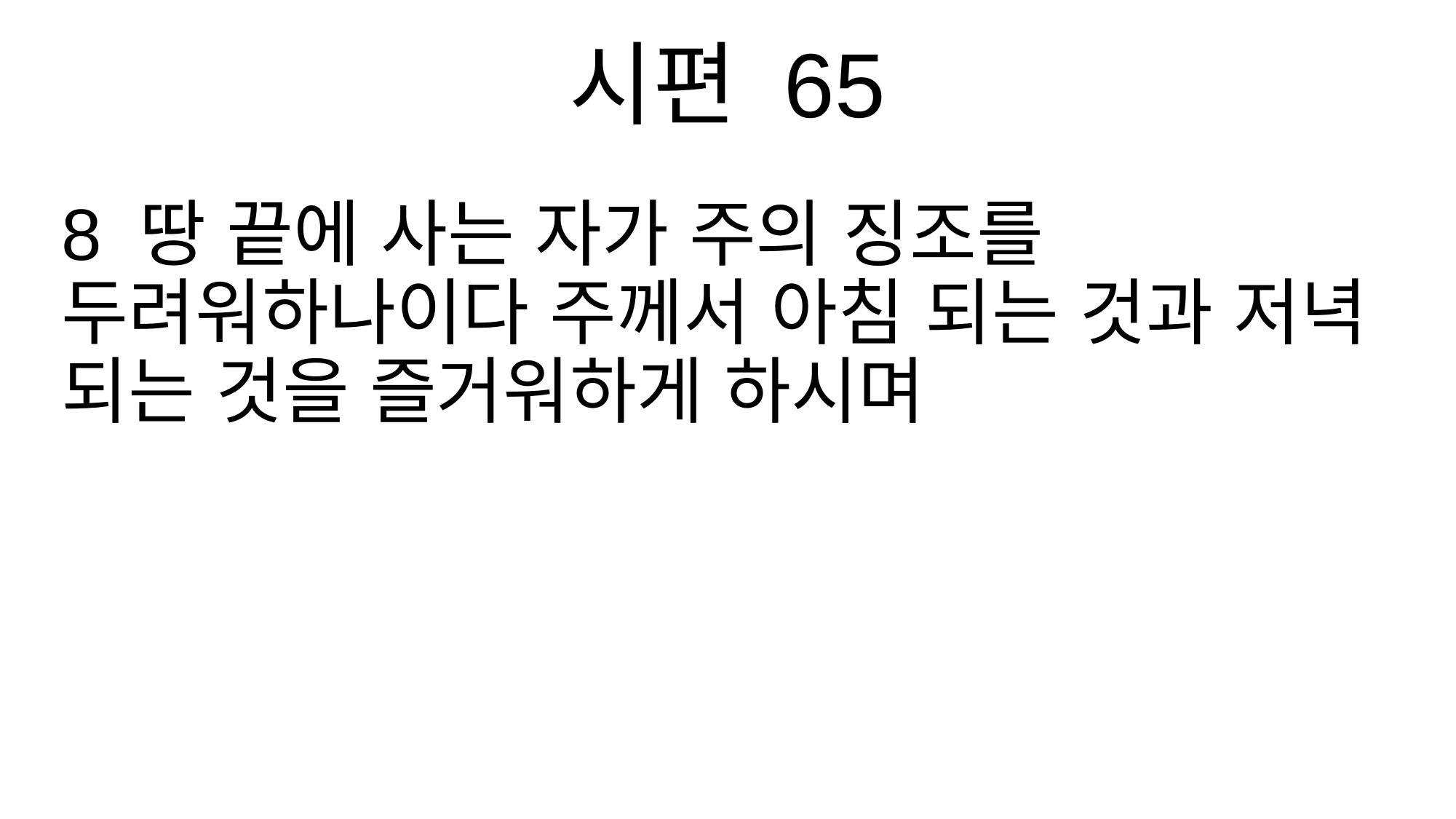

시편 65
8 땅 끝에 사는 자가 주의 징조를 두려워하나이다 주께서 아침 되는 것과 저녁 되는 것을 즐거워하게 하시며